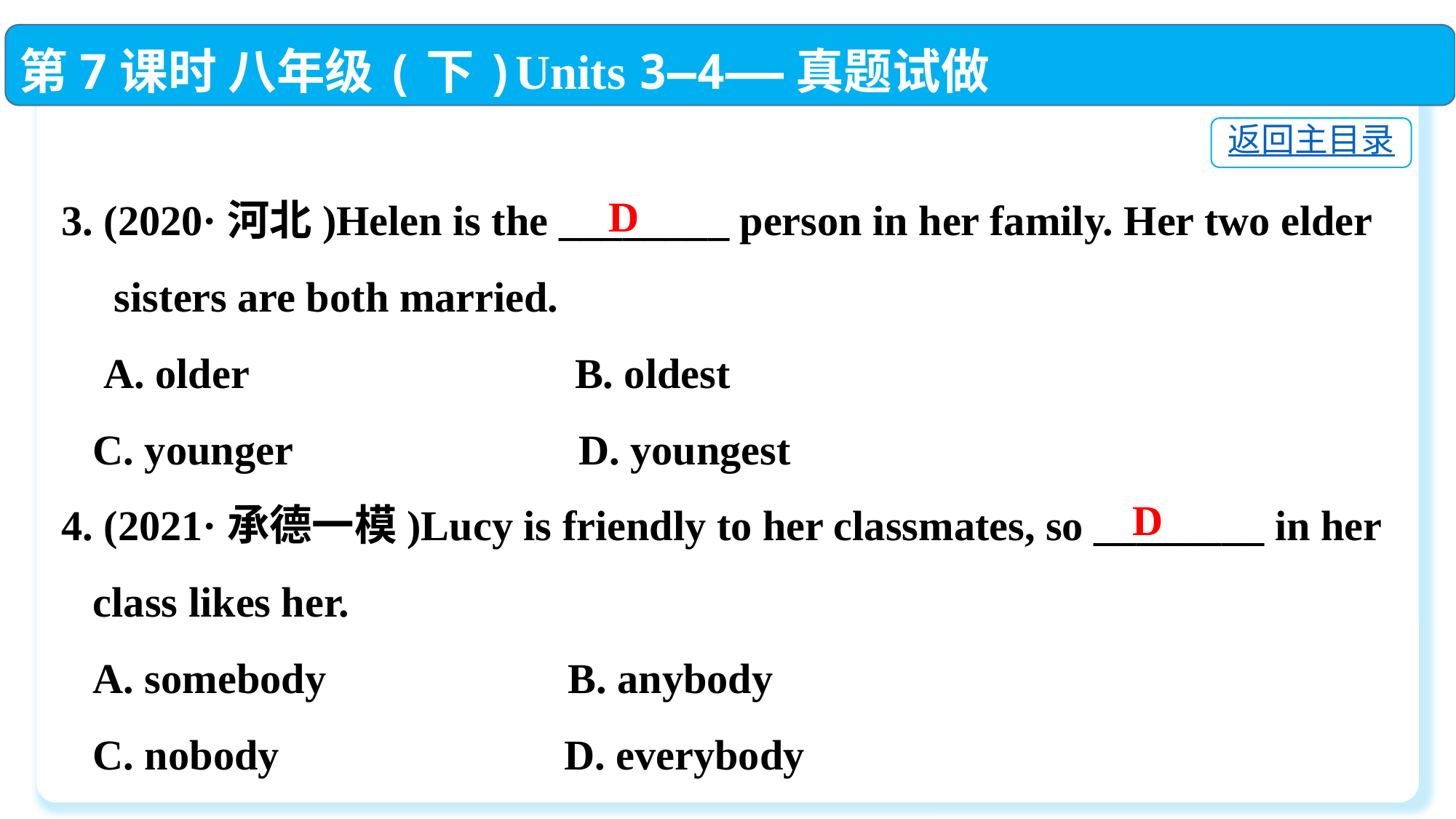

第7课时 八年级(下)Units 3—4——真题试做

返回主目录

3. (2020·河北)Helen is the ________ person in her family. Her two elder
     sisters are both married.
    A. older	                            B. oldest
   C. younger	                  D. youngest
4. (2021·承德一模)Lucy is friendly to her classmates, so ________ in her
   class likes her.
   A. somebody	                 B. anybody
   C. nobody	                           D. everybody
D
D